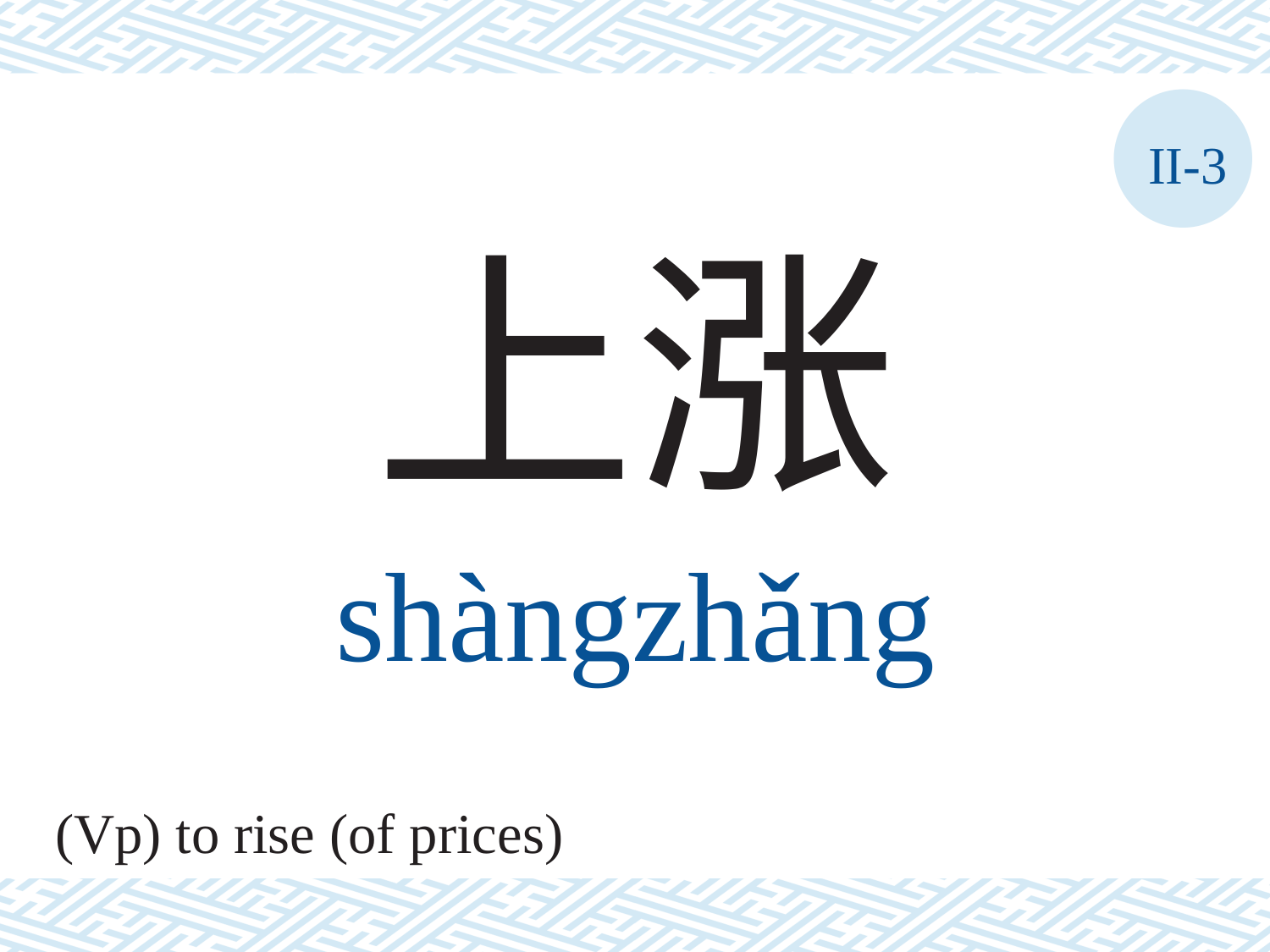

II-3
上涨
shàngzhǎng
(Vp) to rise (of prices)